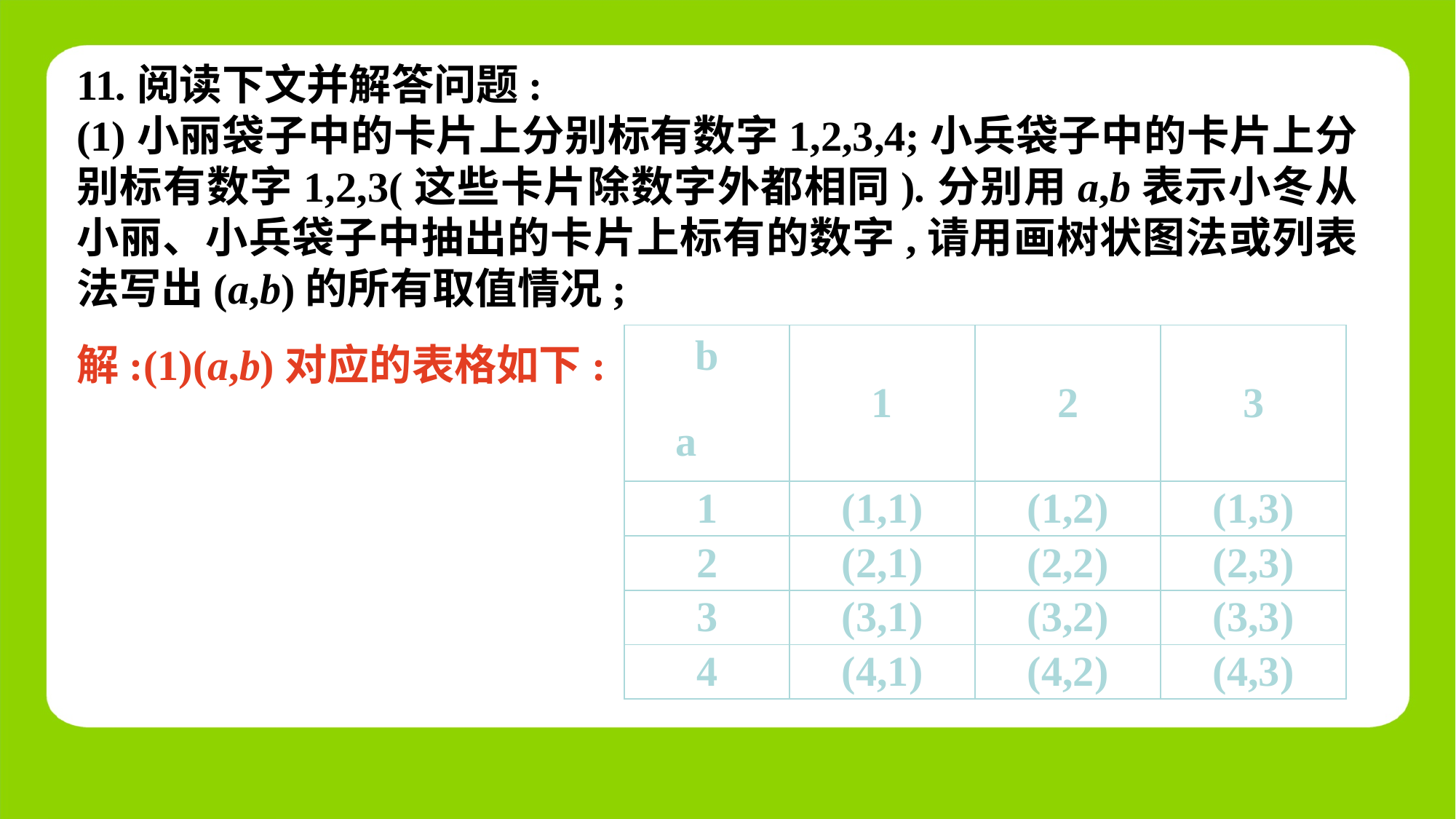

11.阅读下文并解答问题:
(1)小丽袋子中的卡片上分别标有数字1,2,3,4;小兵袋子中的卡片上分别标有数字1,2,3(这些卡片除数字外都相同).分别用a,b表示小冬从小丽、小兵袋子中抽出的卡片上标有的数字,请用画树状图法或列表法写出(a,b)的所有取值情况;
| b | 1 | 2 | 3 |
| --- | --- | --- | --- |
| 1 | (1,1) | (1,2) | (1,3) |
| 2 | (2,1) | (2,2) | (2,3) |
| 3 | (3,1) | (3,2) | (3,3) |
| 4 | (4,1) | (4,2) | (4,3) |
解:(1)(a,b)对应的表格如下:
a